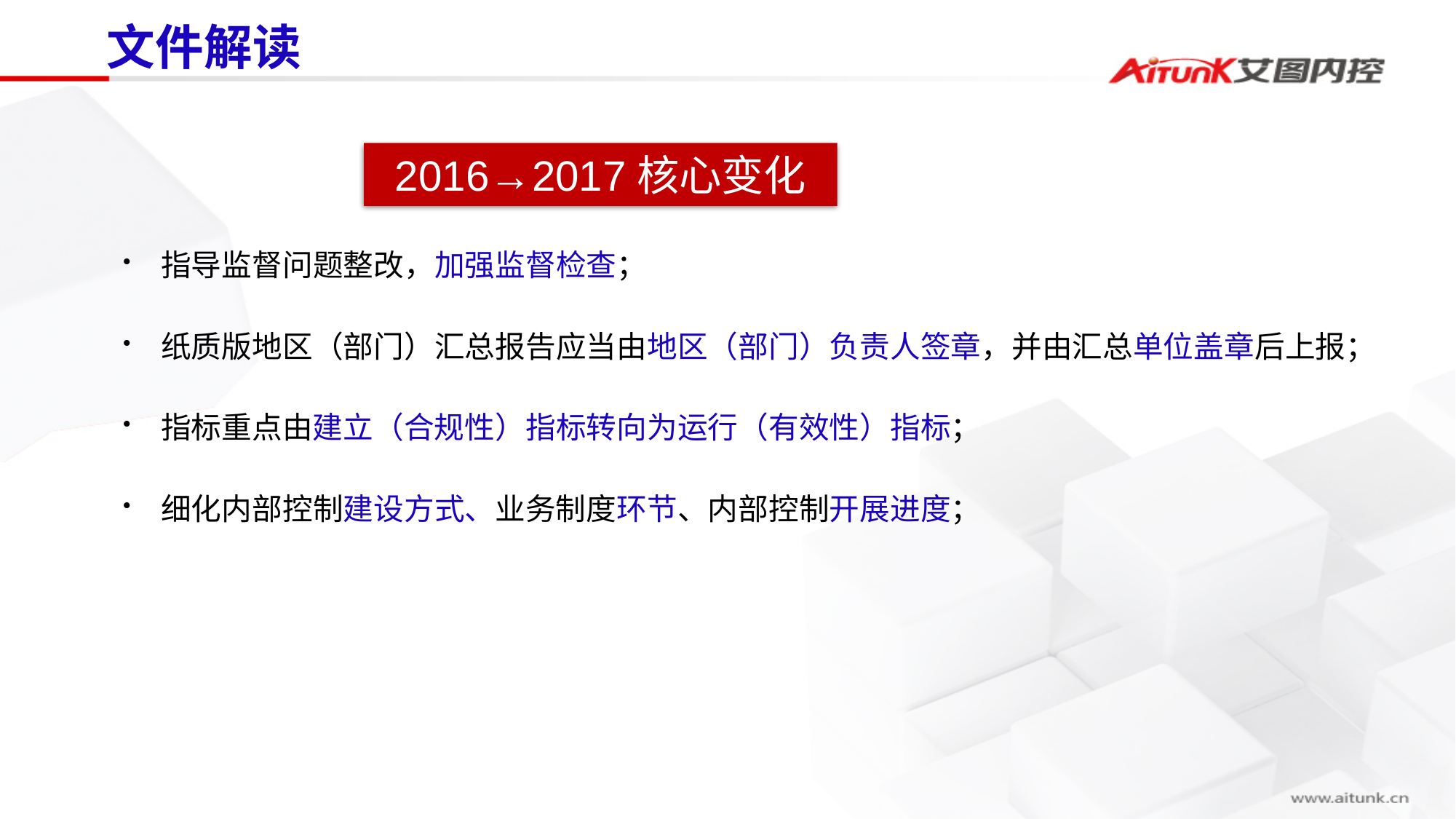

# 文件解读
2016→2017核心变化
指导监督问题整改，加强监督检查；
纸质版地区（部门）汇总报告应当由地区（部门）负责人签章，并由汇总单位盖章后上报；
指标重点由建立（合规性）指标转向为运行（有效性）指标；
细化内部控制建设方式、业务制度环节、内部控制开展进度；